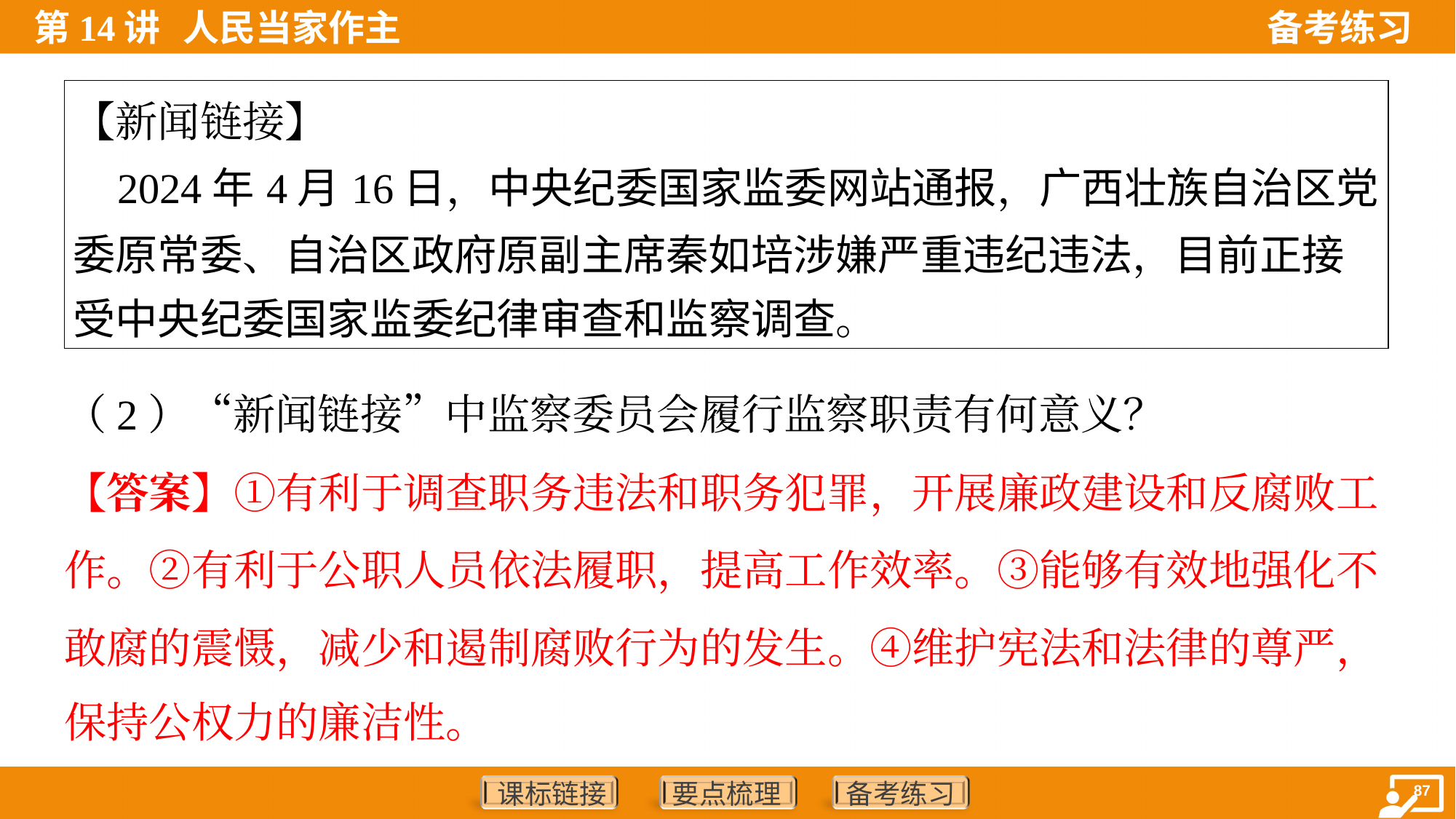

| 【新闻链接】 2024年4月16日，中央纪委国家监委网站通报，广西壮族自治区党 委原常委、自治区政府原副主席秦如培涉嫌严重违纪违法，目前正接 受中央纪委国家监委纪律审查和监察调查。 |
| --- |
（2）“新闻链接”中监察委员会履行监察职责有何意义？
【答案】①有利于调查职务违法和职务犯罪，开展廉政建设和反腐败工
作。②有利于公职人员依法履职，提高工作效率。③能够有效地强化不
敢腐的震慑，减少和遏制腐败行为的发生。④维护宪法和法律的尊严，
保持公权力的廉洁性。